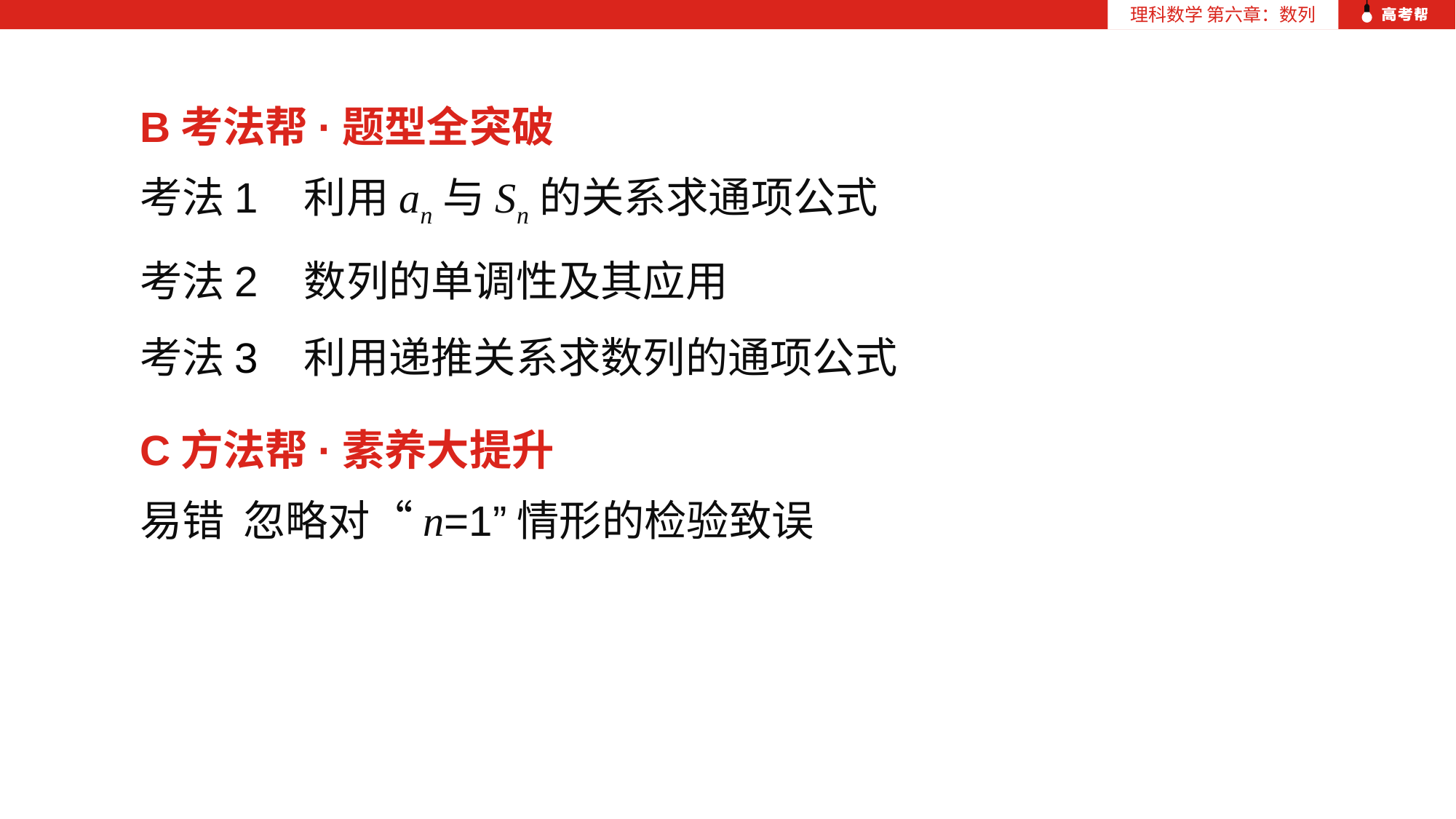

B考法帮·题型全突破
考法1   利用an与Sn的关系求通项公式
考法2   数列的单调性及其应用
考法3   利用递推关系求数列的通项公式
C方法帮·素养大提升
易错  忽略对“n=1”情形的检验致误